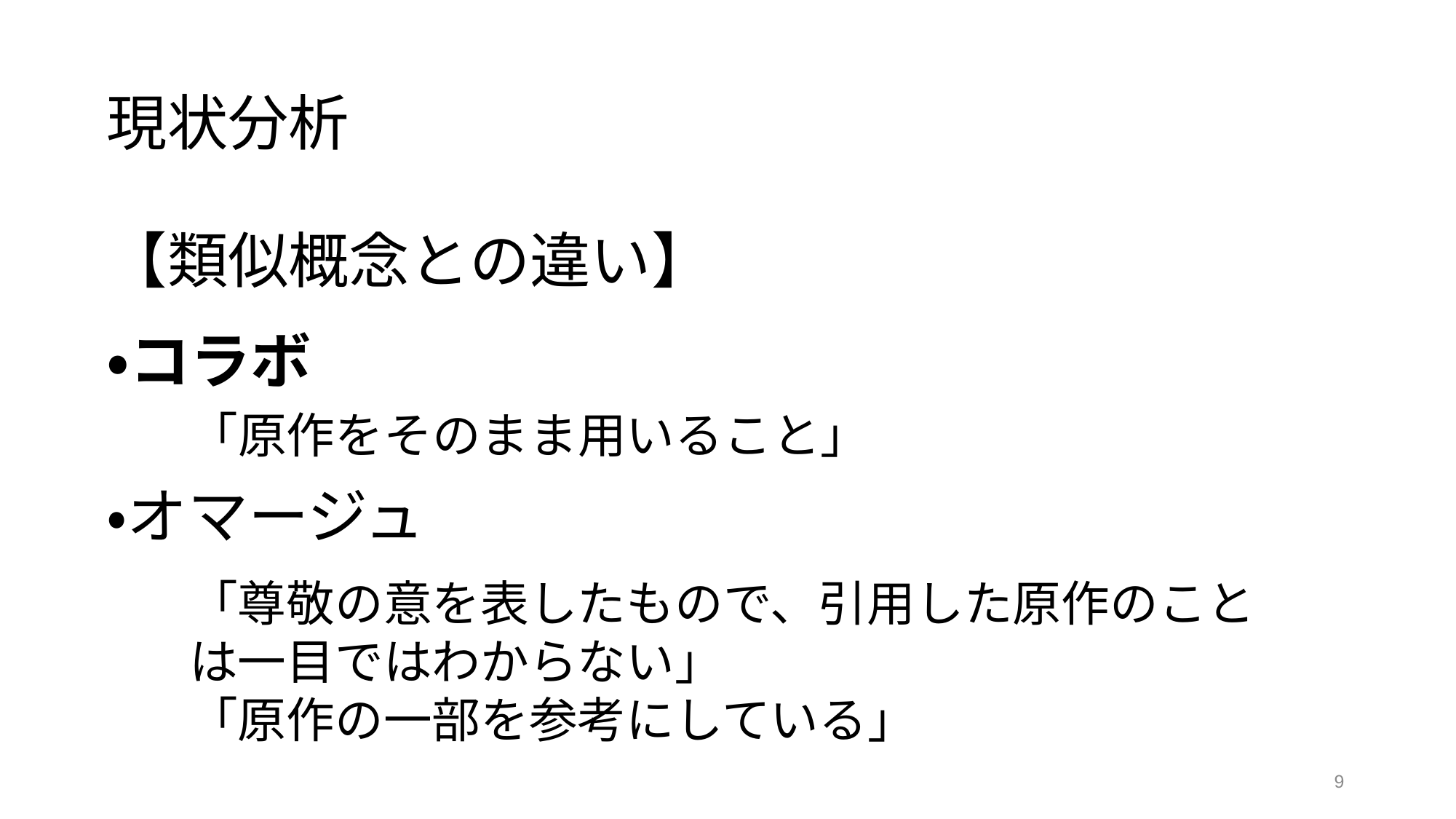

現状分析
【類似概念との違い】
# ・コラボ
「原作をそのまま用いること」
・オマージュ
「尊敬の意を表したもので、引用した原作のことは一目ではわからない」
「原作の一部を参考にしている」
9